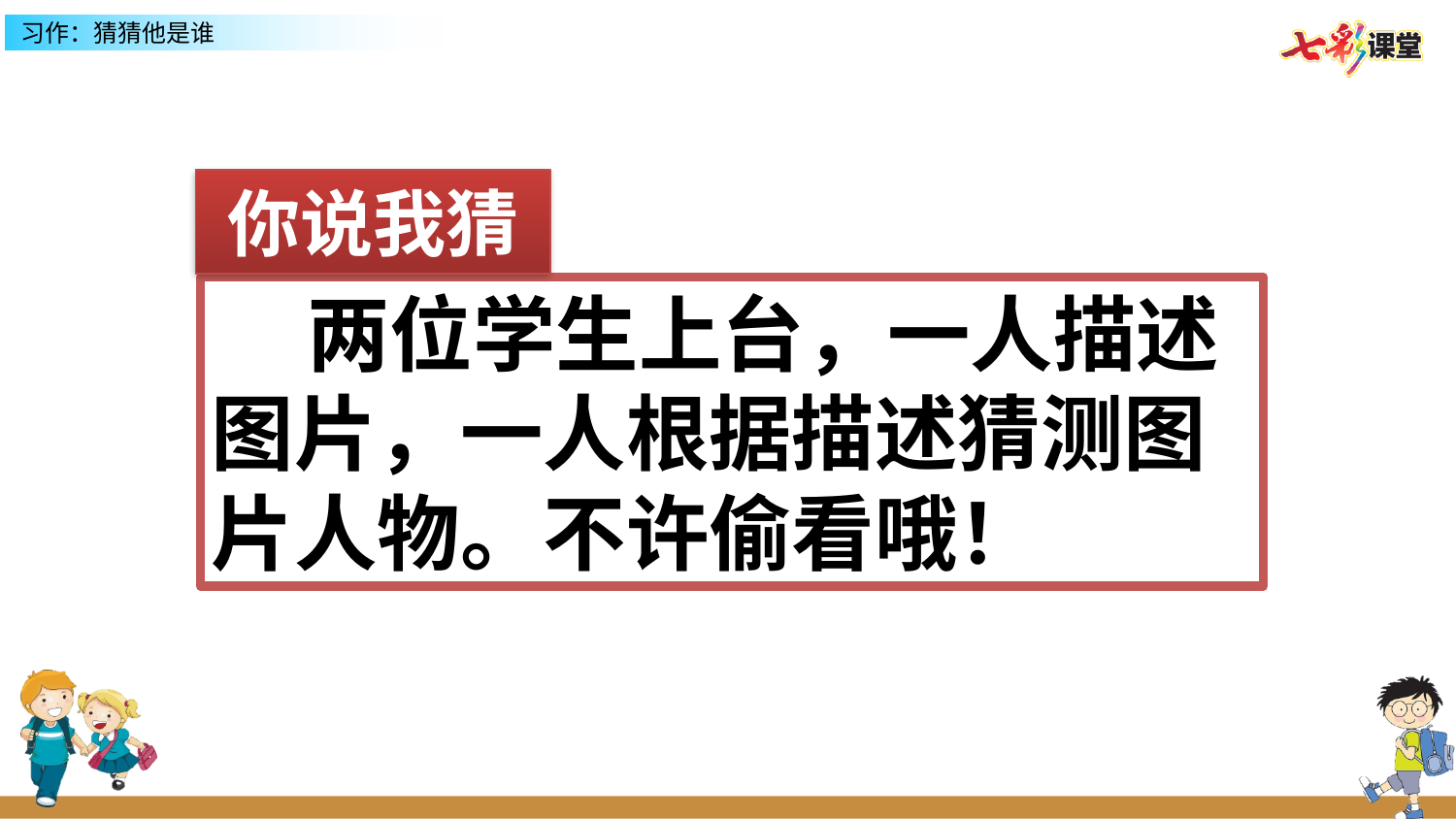

你说我猜
    两位学生上台，一人描述图片，一人根据描述猜测图片人物。不许偷看哦！